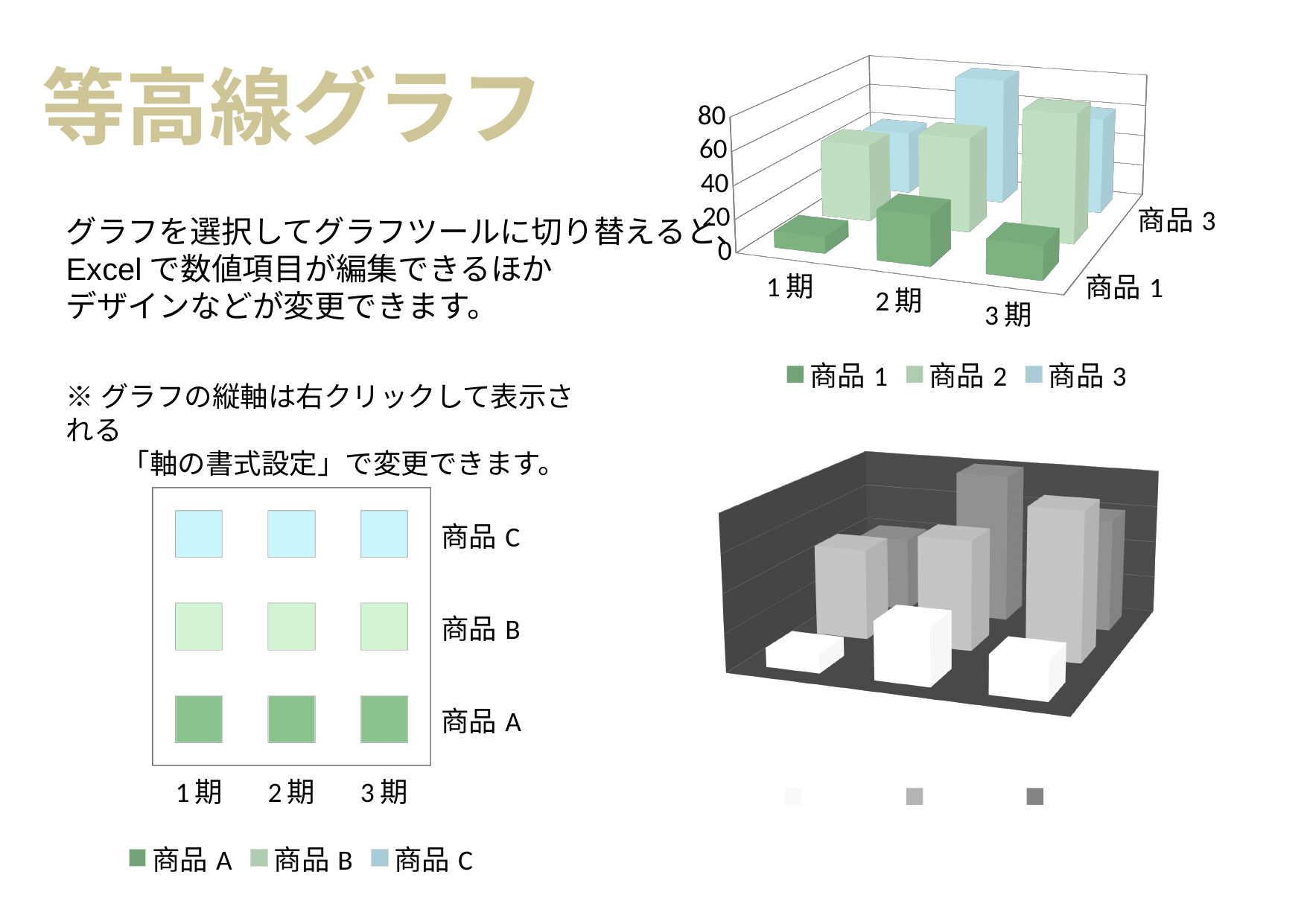

等高線グラフ

[unsupported chart]

グラフを選択してグラフツールに切り替えると、
Excelで数値項目が編集できるほか
デザインなどが変更できます。
※グラフの縦軸は右クリックして表示される
　　「軸の書式設定」で変更できます。

[unsupported chart]

[unsupported chart]